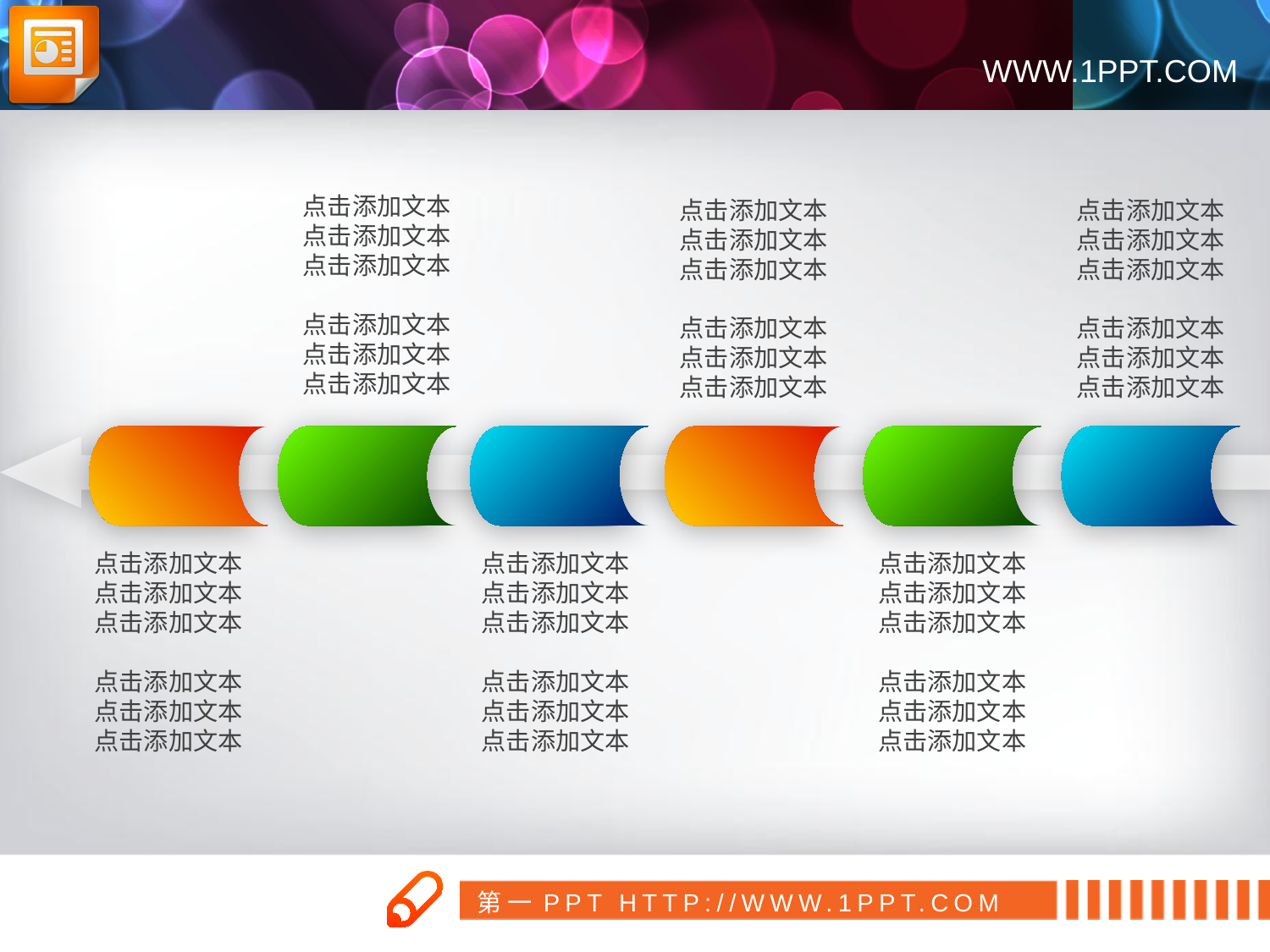

点击添加文本
点击添加文本
点击添加文本
点击添加文本
点击添加文本
点击添加文本
点击添加文本
点击添加文本
点击添加文本
点击添加文本
点击添加文本
点击添加文本
点击添加文本
点击添加文本
点击添加文本
点击添加文本
点击添加文本
点击添加文本

点击添加文本
点击添加文本
点击添加文本
点击添加文本
点击添加文本
点击添加文本
点击添加文本
点击添加文本
点击添加文本
点击添加文本
点击添加文本
点击添加文本
点击添加文本
点击添加文本
点击添加文本
点击添加文本
点击添加文本
点击添加文本